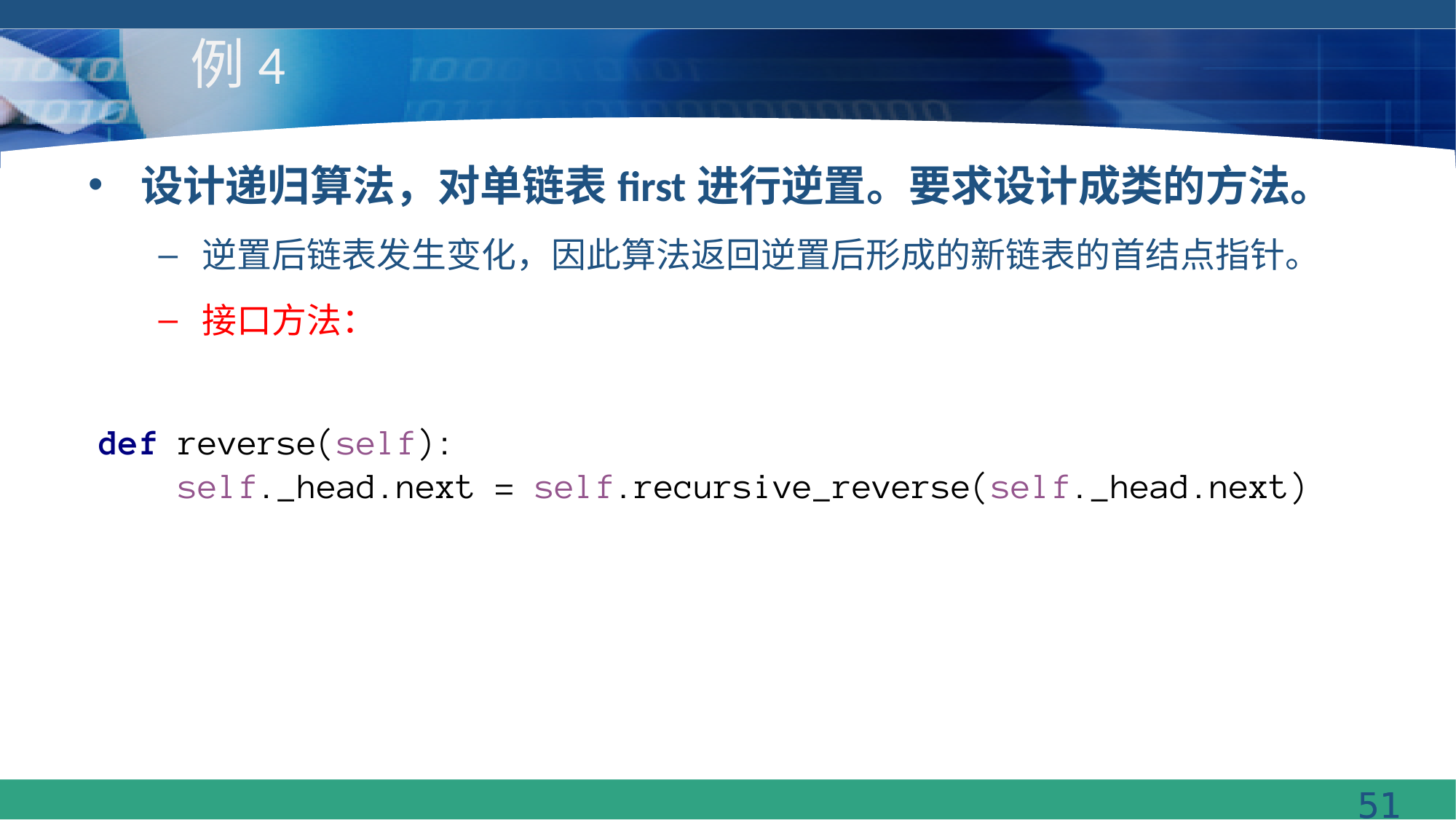

# 例4
设计递归算法，对单链表first进行逆置。要求设计成类的方法。
逆置后链表发生变化，因此算法返回逆置后形成的新链表的首结点指针。
接口方法：
def reverse(self):
    self._head.next = self.recursive_reverse(self._head.next)